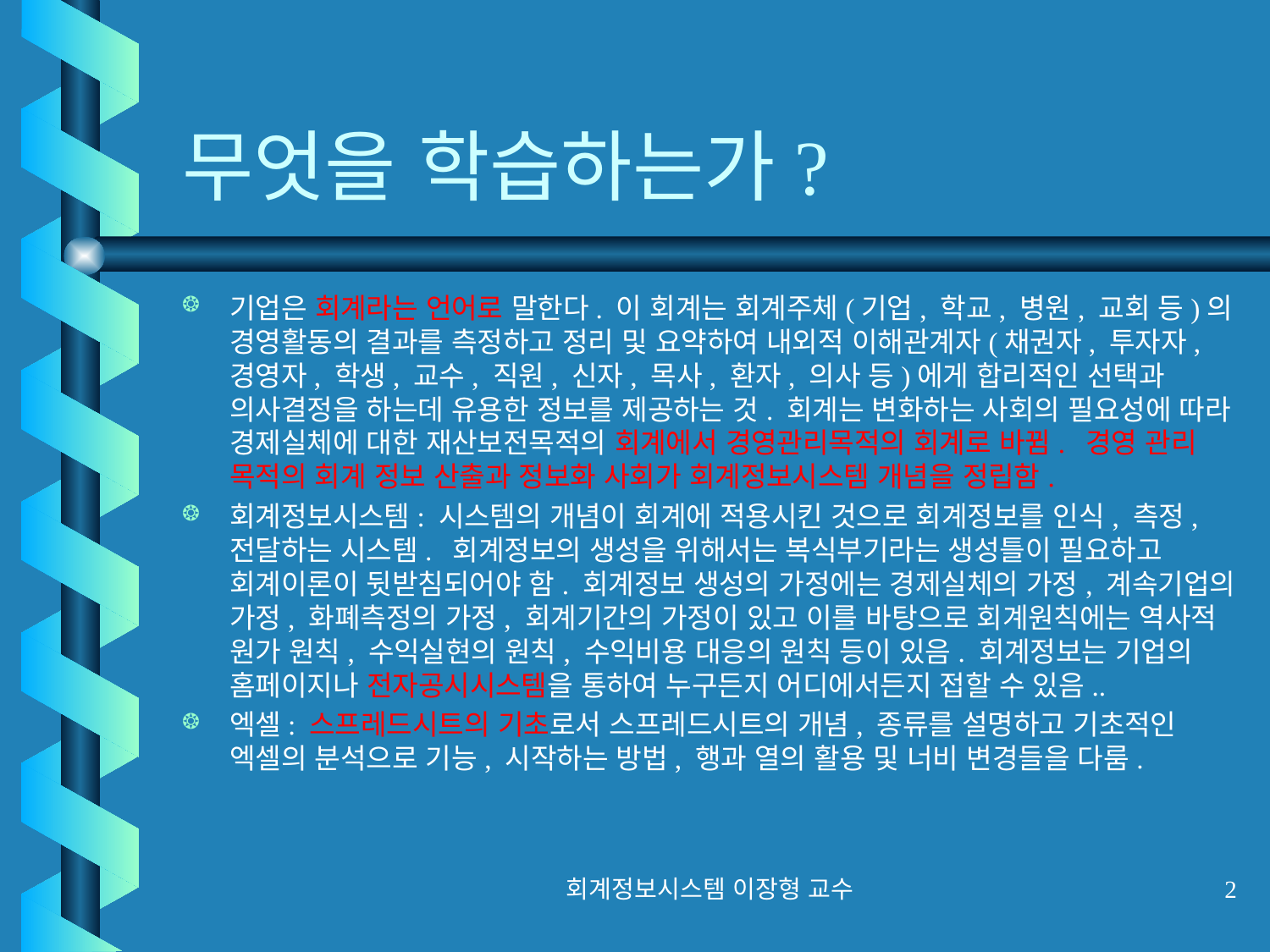

# 무엇을 학습하는가?
기업은 회계라는 언어로 말한다. 이 회계는 회계주체(기업, 학교, 병원, 교회 등)의 경영활동의 결과를 측정하고 정리 및 요약하여 내외적 이해관계자(채권자, 투자자, 경영자, 학생, 교수, 직원, 신자, 목사, 환자, 의사 등)에게 합리적인 선택과 의사결정을 하는데 유용한 정보를 제공하는 것. 회계는 변화하는 사회의 필요성에 따라 경제실체에 대한 재산보전목적의 회계에서 경영관리목적의 회계로 바뀜.  경영 관리 목적의 회계 정보 산출과 정보화 사회가 회계정보시스템 개념을 정립함.
회계정보시스템: 시스템의 개념이 회계에 적용시킨 것으로 회계정보를 인식, 측정, 전달하는 시스템.  회계정보의 생성을 위해서는 복식부기라는 생성틀이 필요하고 회계이론이 뒷받침되어야 함. 회계정보 생성의 가정에는 경제실체의 가정, 계속기업의 가정, 화폐측정의 가정, 회계기간의 가정이 있고 이를 바탕으로 회계원칙에는 역사적 원가 원칙, 수익실현의 원칙, 수익비용 대응의 원칙 등이 있음. 회계정보는 기업의 홈페이지나 전자공시시스템을 통하여 누구든지 어디에서든지 접할 수 있음..
엑셀: 스프레드시트의 기초로서 스프레드시트의 개념, 종류를 설명하고 기초적인 엑셀의 분석으로 기능, 시작하는 방법, 행과 열의 활용 및 너비 변경들을 다룸.

회계정보시스템 이장형 교수
2